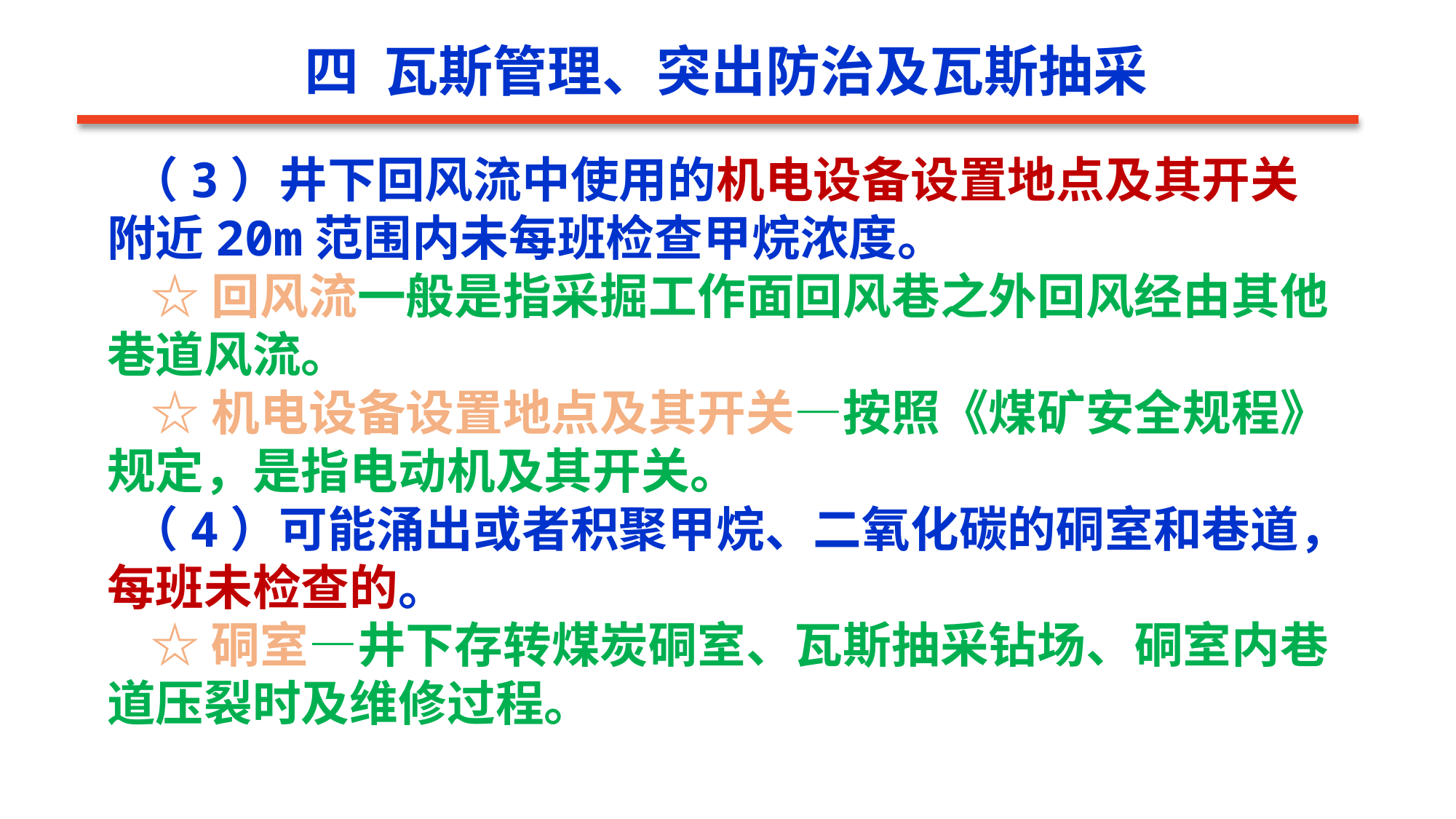

四  瓦斯管理、突出防治及瓦斯抽采
 （3）井下回风流中使用的机电设备设置地点及其开关附近20m范围内未每班检查甲烷浓度。
    ☆回风流一般是指采掘工作面回风巷之外回风经由其他巷道风流。
    ☆机电设备设置地点及其开关―按照《煤矿安全规程》规定，是指电动机及其开关。
 （4）可能涌出或者积聚甲烷、二氧化碳的硐室和巷道，每班未检查的。
    ☆硐室―井下存转煤炭硐室、瓦斯抽采钻场、硐室内巷道压裂时及维修过程。